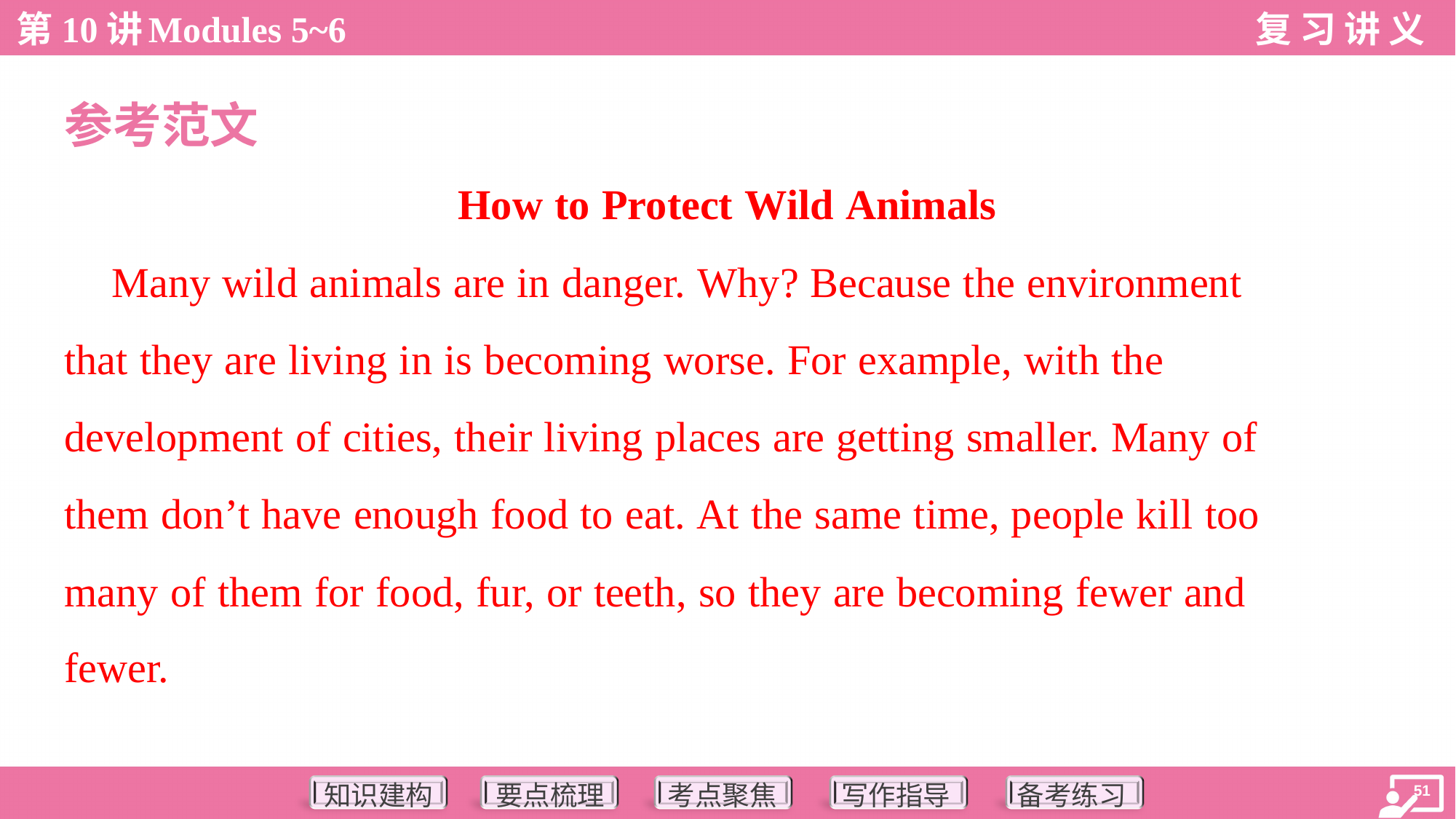

参考范文
How to Protect Wild Animals
    Many wild animals are in danger. Why? Because the environment
that they are living in is becoming worse. For example, with the
development of cities, their living places are getting smaller. Many of
them don’t have enough food to eat. At the same time, people kill too
many of them for food, fur, or teeth, so they are becoming fewer and
fewer.